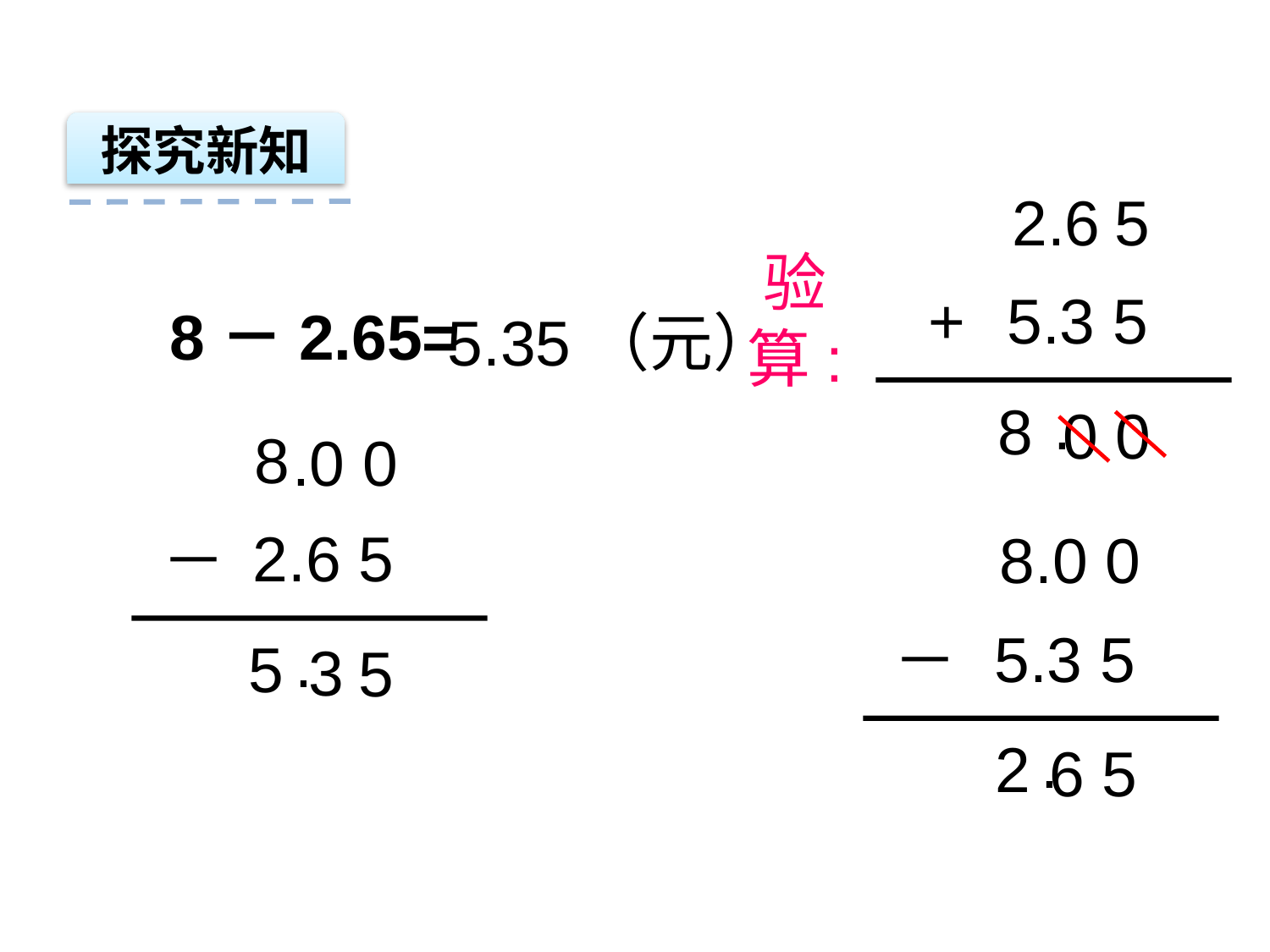

探究新知
2.6
+
5.3 5

5
.
8
0
0
验
算:
8－2.65=
5.35（元）
8
2.6 5
－

.0 0
8.0
5.3 5
－

0
.
2
6
5
.
5
3
5